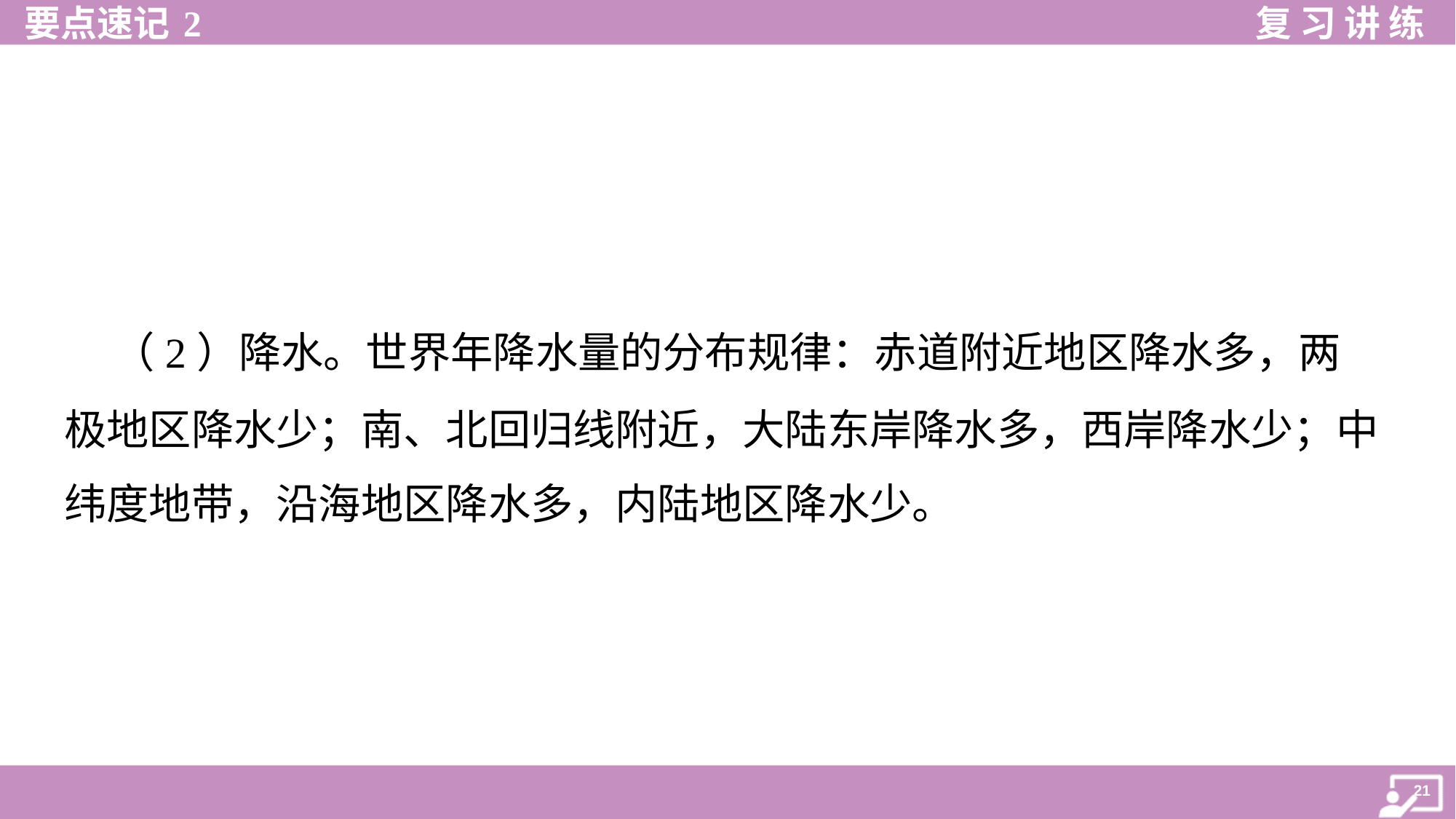

（2）降水。世界年降水量的分布规律：赤道附近地区降水多，两
极地区降水少；南、北回归线附近，大陆东岸降水多，西岸降水少；中
纬度地带，沿海地区降水多，内陆地区降水少。